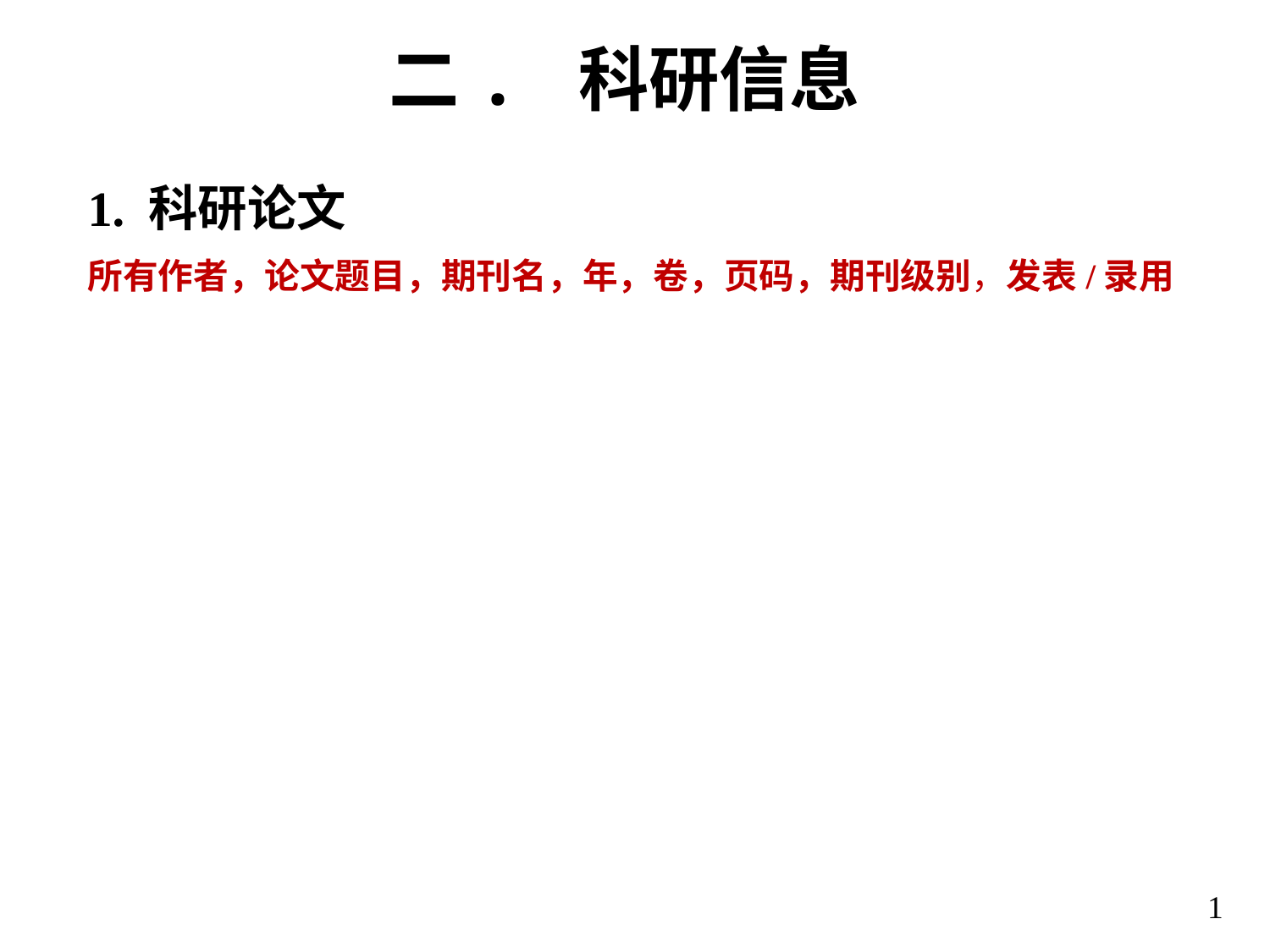

# 二. 科研信息
1. 科研论文
所有作者，论文题目，期刊名，年，卷，页码，期刊级别，发表/录用
1